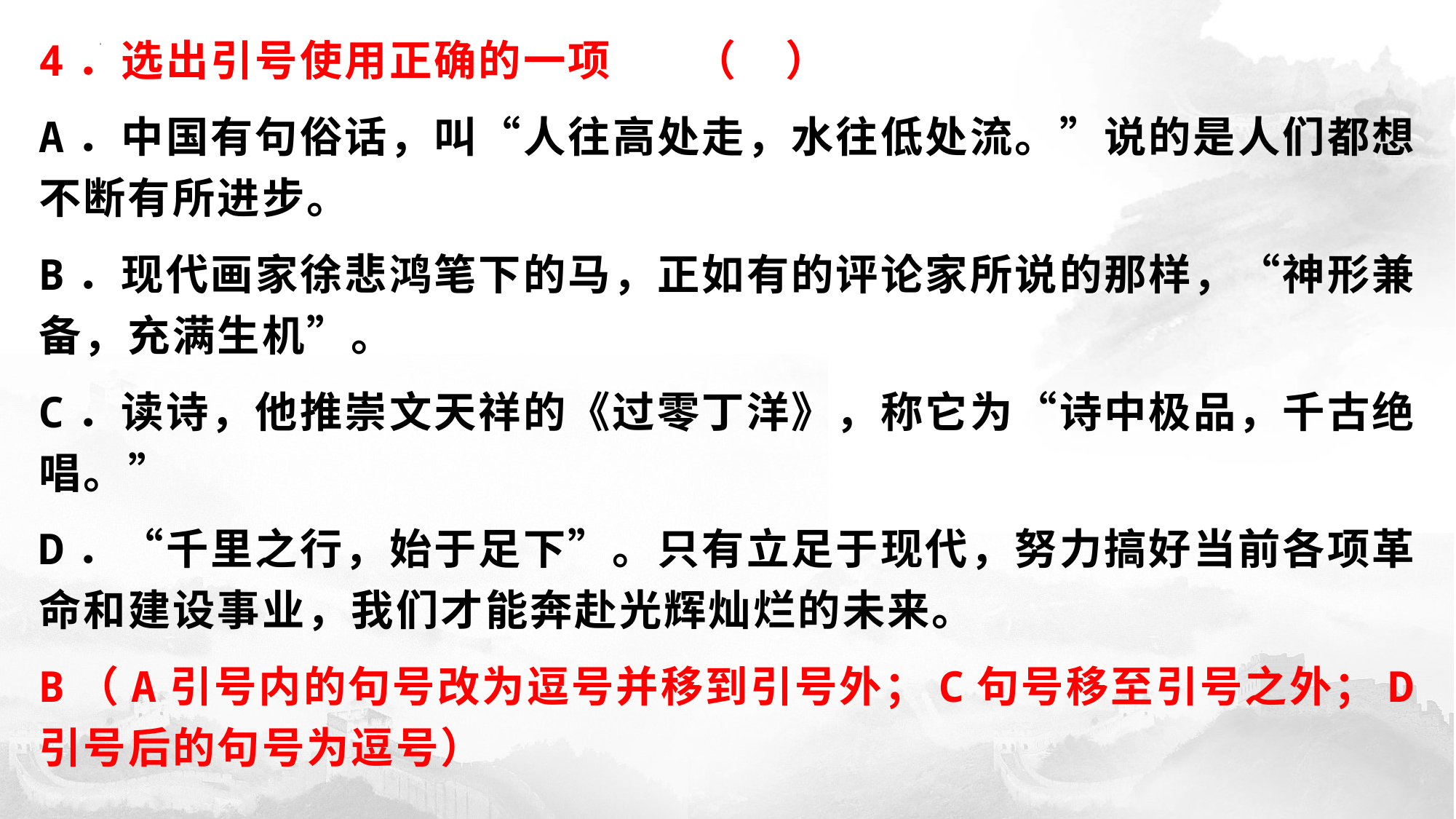

4．选出引号使用正确的一项	（    ）
A．中国有句俗话，叫“人往高处走，水往低处流。”说的是人们都想不断有所进步。
B．现代画家徐悲鸿笔下的马，正如有的评论家所说的那样，“神形兼备，充满生机”。
C．读诗，他推崇文天祥的《过零丁洋》，称它为“诗中极品，千古绝唱。”
D．“千里之行，始于足下”。只有立足于现代，努力搞好当前各项革命和建设事业，我们才能奔赴光辉灿烂的未来。
B（A引号内的句号改为逗号并移到引号外；C句号移至引号之外；D引号后的句号为逗号）